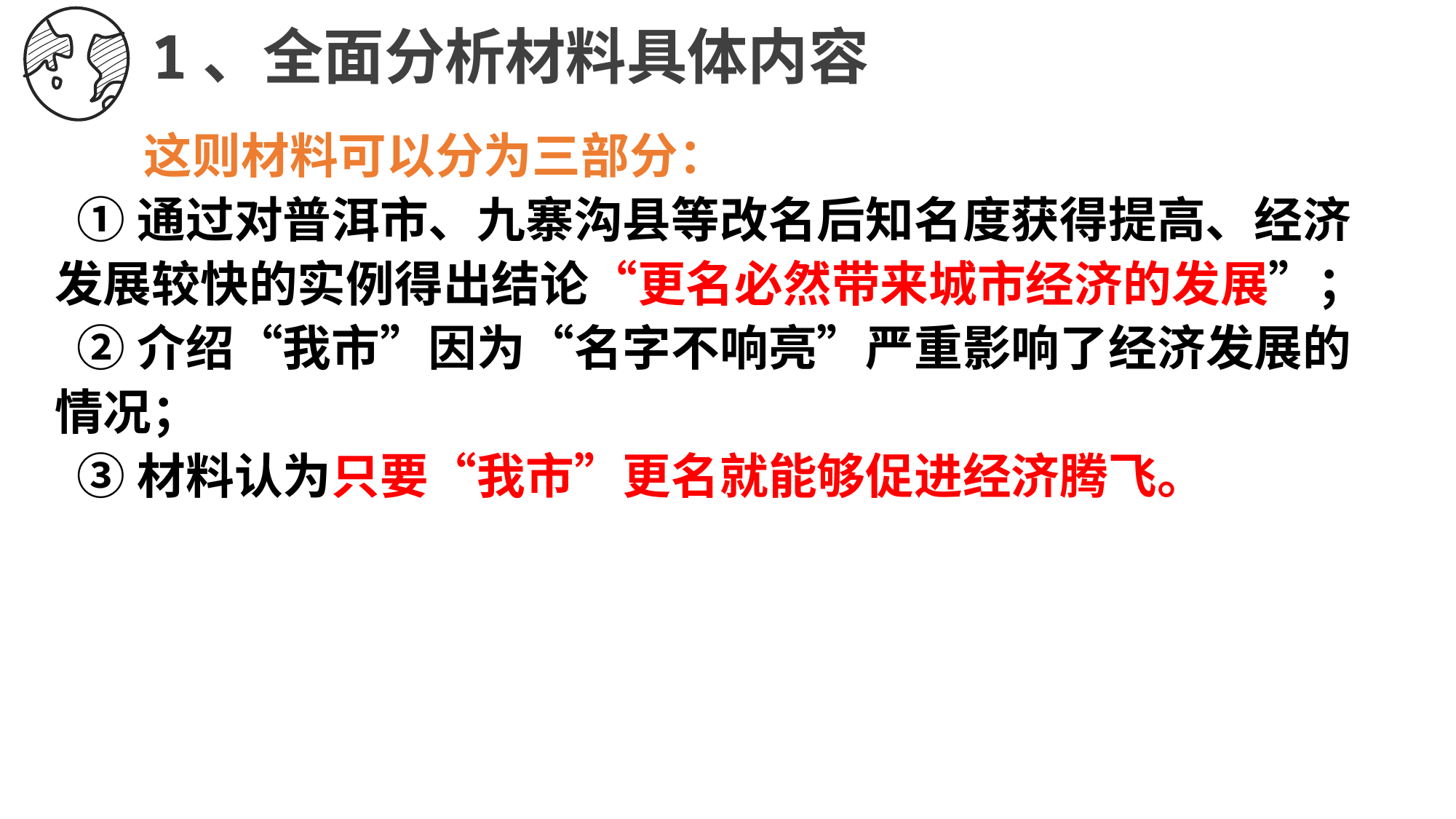

1、全面分析材料具体内容
       这则材料可以分为三部分：
  ①通过对普洱市、九寨沟县等改名后知名度获得提高、经济发展较快的实例得出结论“更名必然带来城市经济的发展”；
  ②介绍“我市”因为“名字不响亮”严重影响了经济发展的情况；
  ③材料认为只要“我市”更名就能够促进经济腾飞。